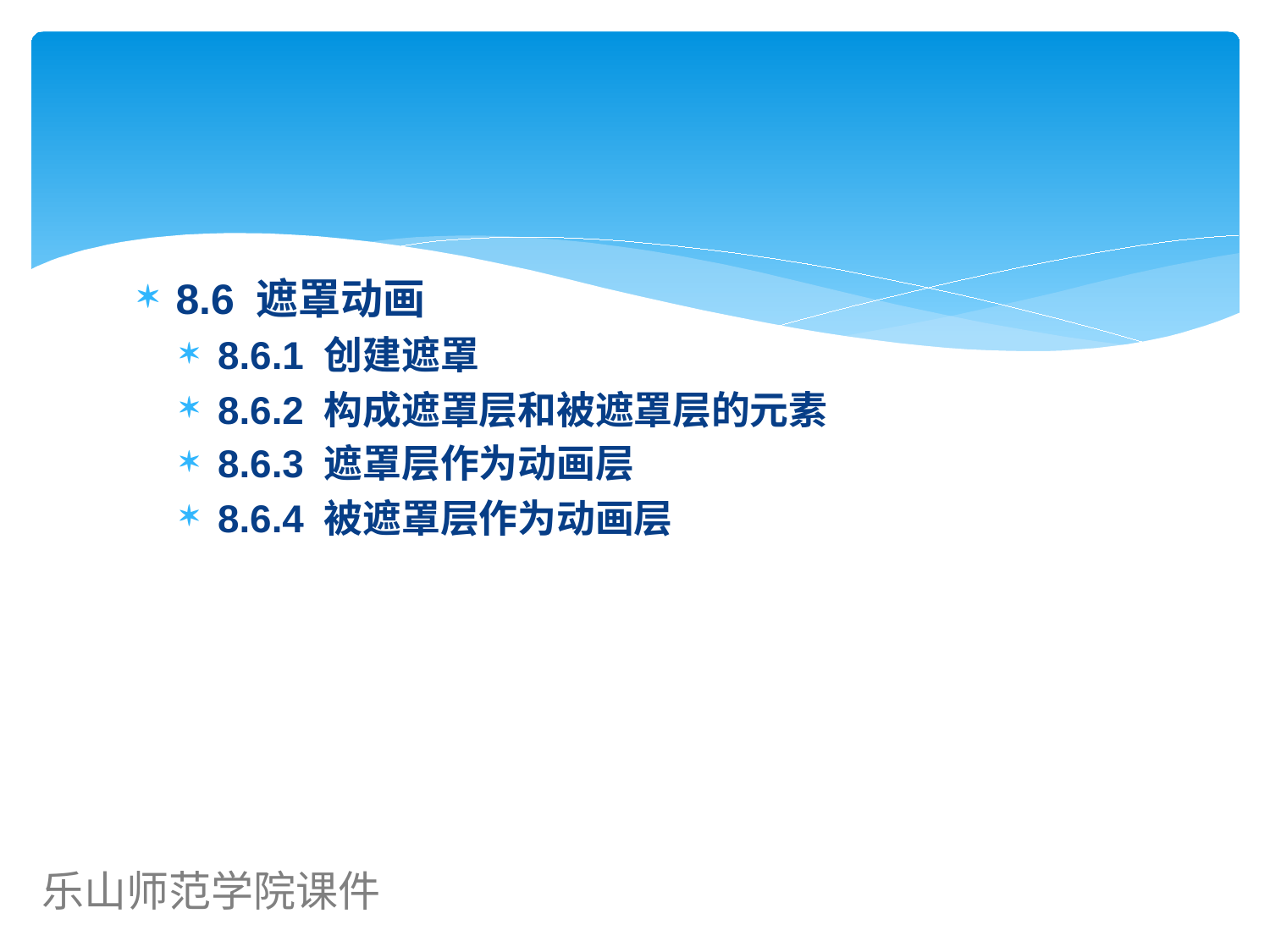

8.6 遮罩动画
8.6.1 创建遮罩
8.6.2 构成遮罩层和被遮罩层的元素
8.6.3 遮罩层作为动画层
8.6.4 被遮罩层作为动画层